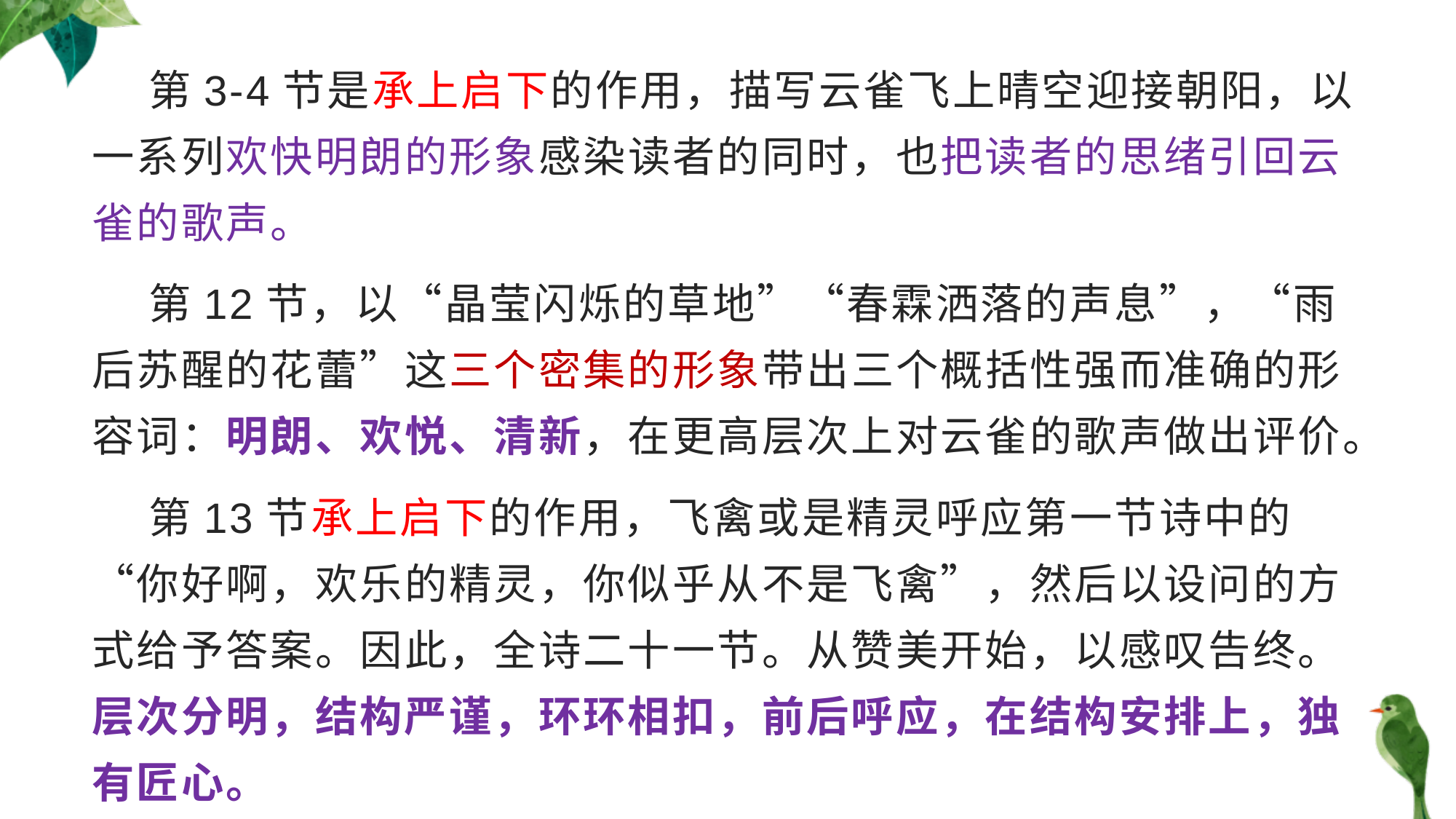

第3-4节是承上启下的作用，描写云雀飞上晴空迎接朝阳，以一系列欢快明朗的形象感染读者的同时，也把读者的思绪引回云雀的歌声。
    第12节，以“晶莹闪烁的草地”“春霖洒落的声息”，“雨后苏醒的花蕾”这三个密集的形象带出三个概括性强而准确的形容词：明朗、欢悦、清新，在更高层次上对云雀的歌声做出评价。
    第13节承上启下的作用，飞禽或是精灵呼应第一节诗中的“你好啊，欢乐的精灵，你似乎从不是飞禽”，然后以设问的方式给予答案。因此，全诗二十一节。从赞美开始，以感叹告终。层次分明，结构严谨，环环相扣，前后呼应，在结构安排上，独有匠心。